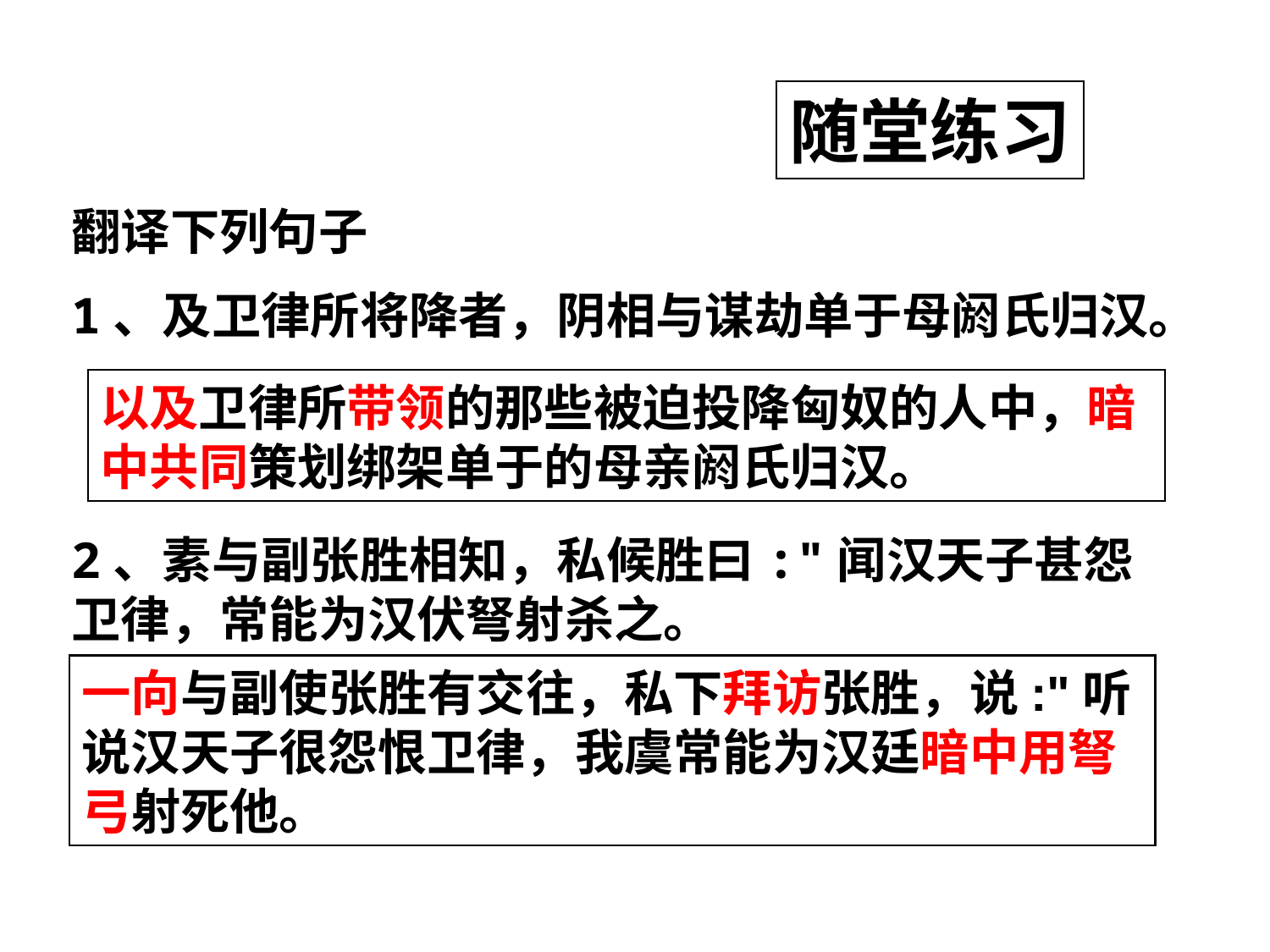

随堂练习
翻译下列句子
1、及卫律所将降者，阴相与谋劫单于母阏氏归汉。
以及卫律所带领的那些被迫投降匈奴的人中，暗中共同策划绑架单于的母亲阏氏归汉。
2、素与副张胜相知，私候胜曰:"闻汉天子甚怨卫律，常能为汉伏弩射杀之。
一向与副使张胜有交往，私下拜访张胜，说:"听说汉天子很怨恨卫律，我虞常能为汉廷暗中用弩弓射死他。